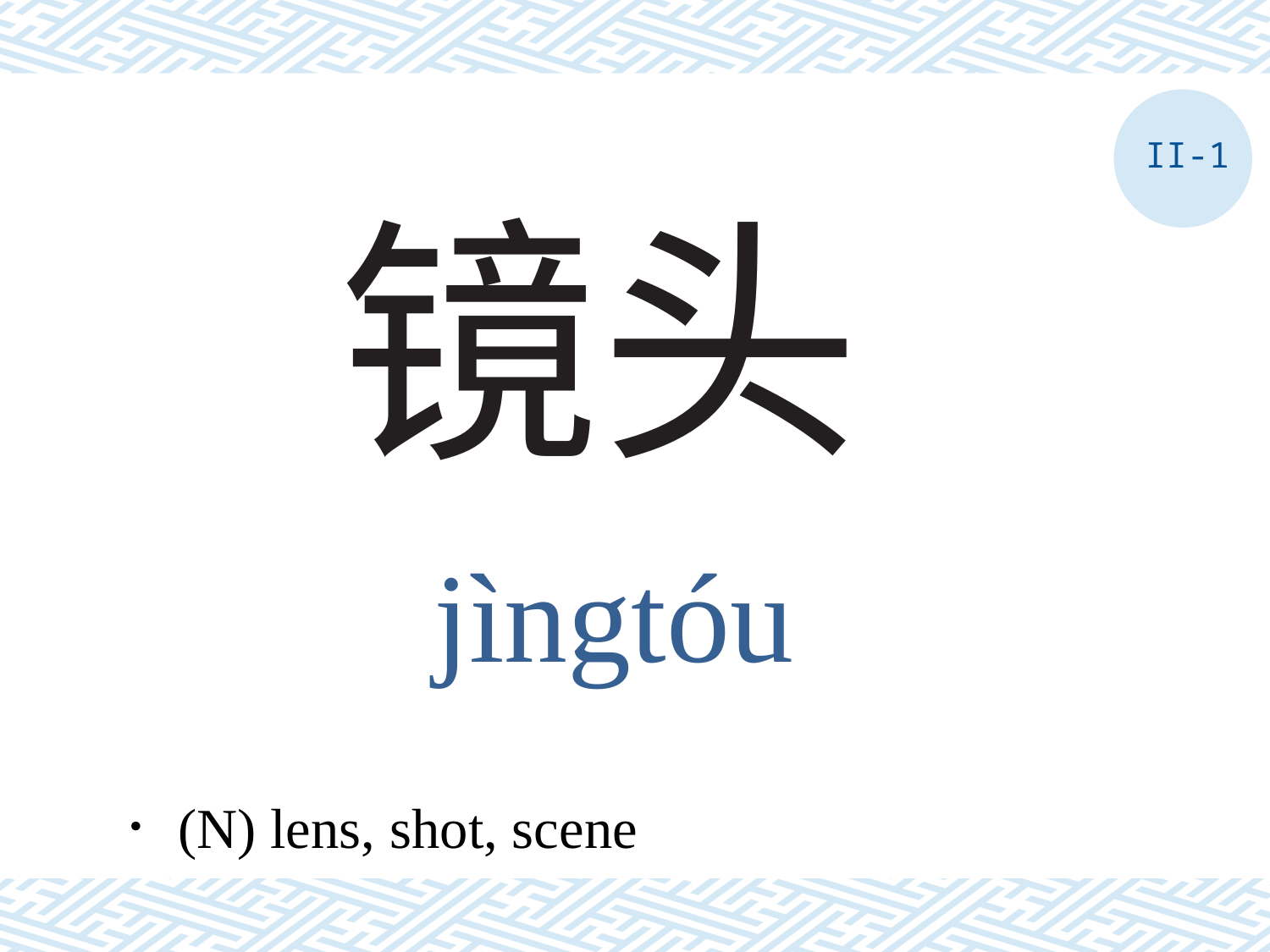

II-1

# 镜头
jìngtóu
．(N) lens, shot, scene